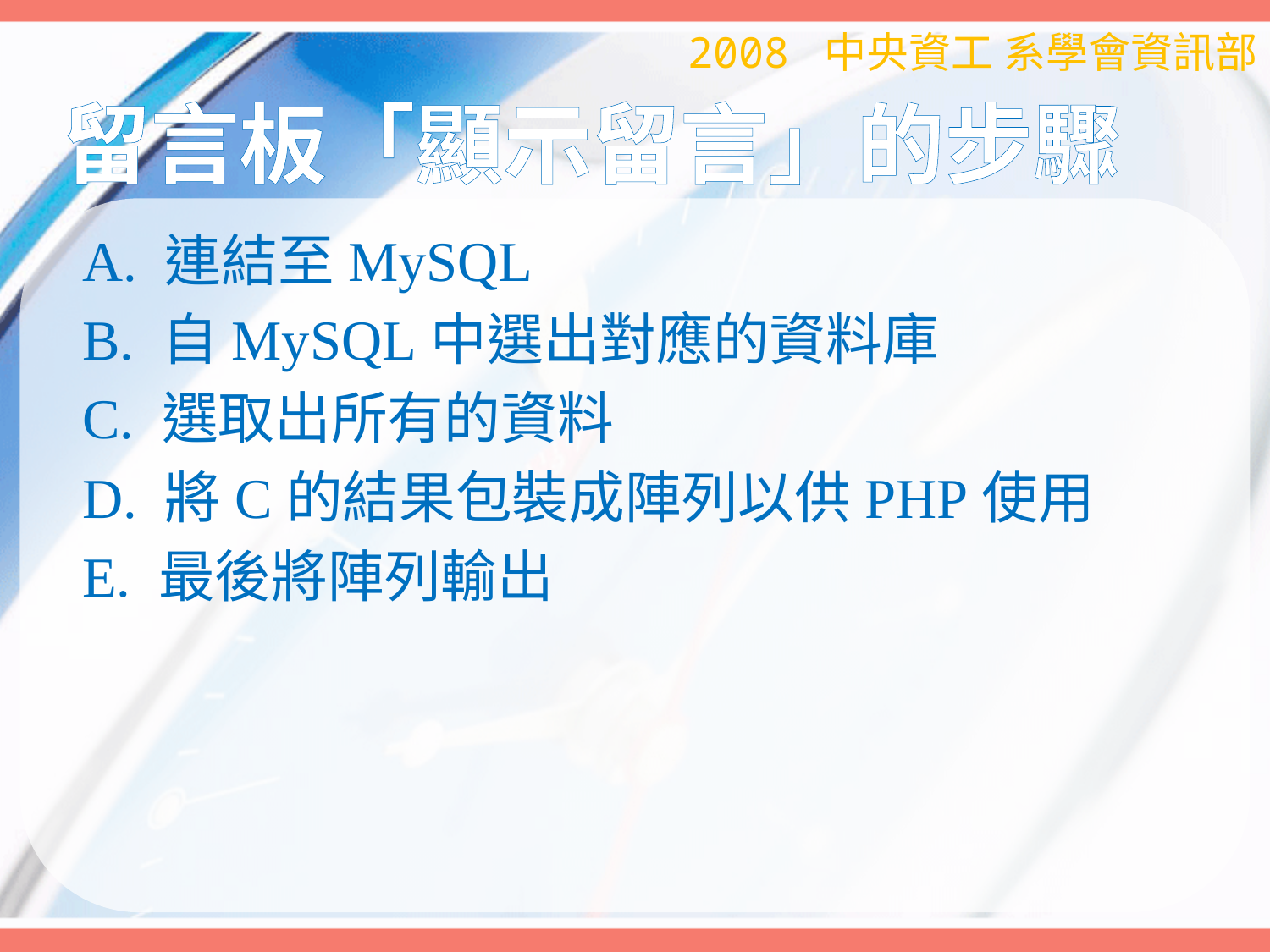

2008 中央資工 系學會資訊部
# 留言板「顯示留言」的步驟

A. 連結至MySQL
B. 自MySQL中選出對應的資料庫
C. 選取出所有的資料
D. 將C的結果包裝成陣列以供PHP使用
E. 最後將陣列輸出